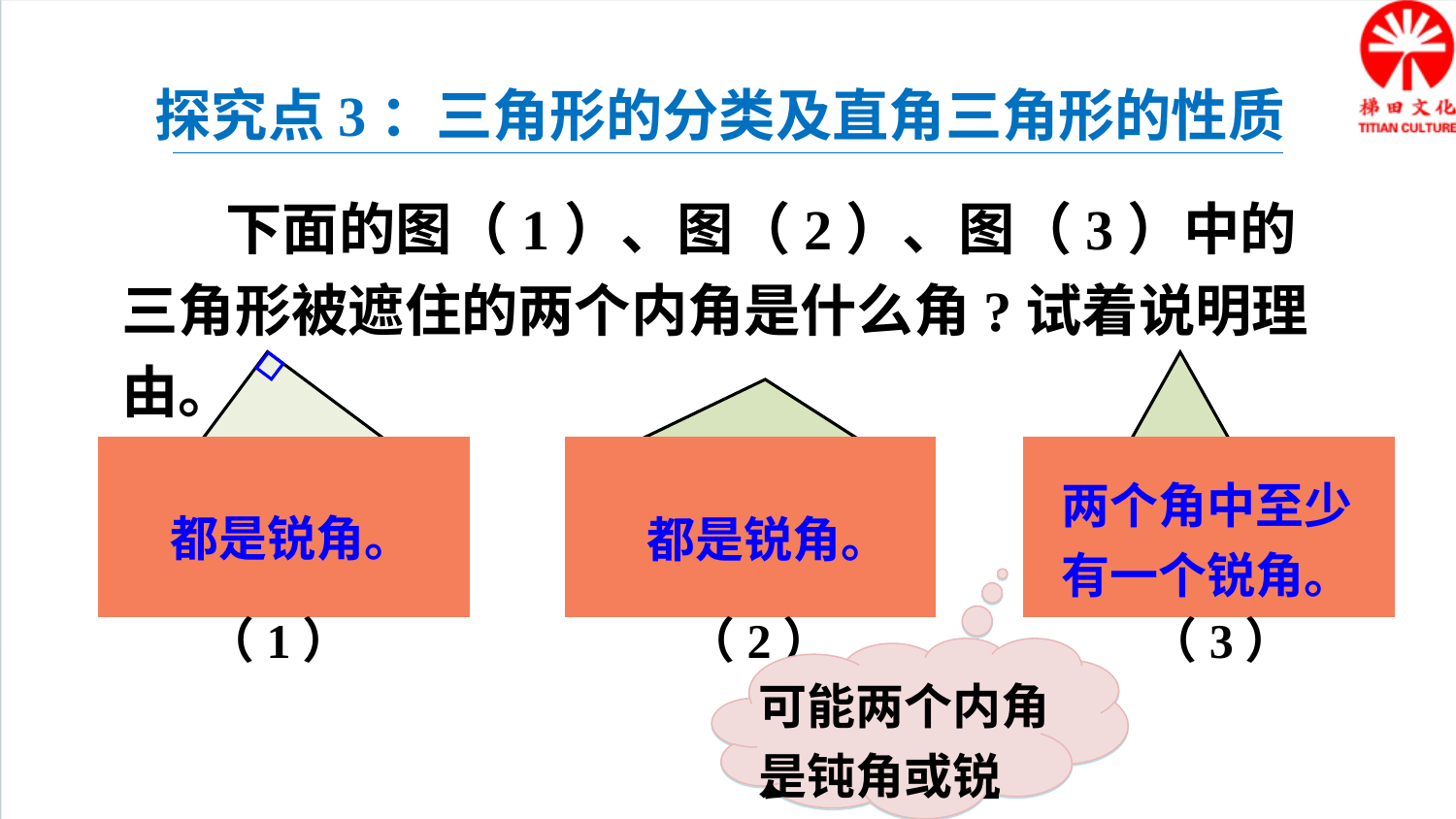

探究点3：三角形的分类及直角三角形的性质
       下面的图（1）、图（2）、图（3）中的三角形被遮住的两个内角是什么角?试着说明理由。

两个角中至少有一个锐角。
都是锐角。
都是锐角。
（1）
（2）
（3）

可能两个内角是钝角或锐角?

一个三角形中会有两个直角?